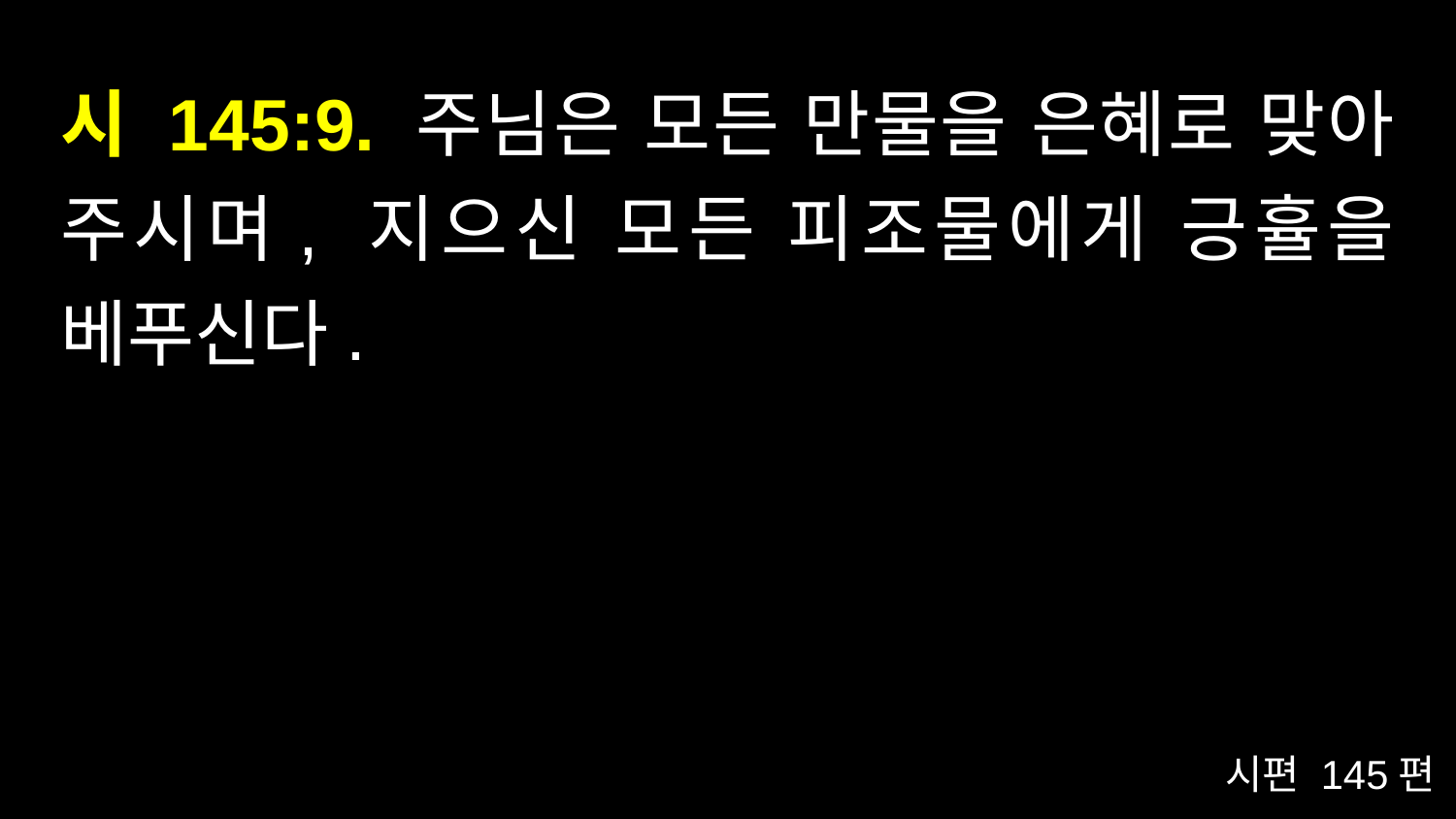

# 시 145:9. 주님은 모든 만물을 은혜로 맞아 주시며, 지으신 모든 피조물에게 긍휼을 베푸신다.
시편 145편